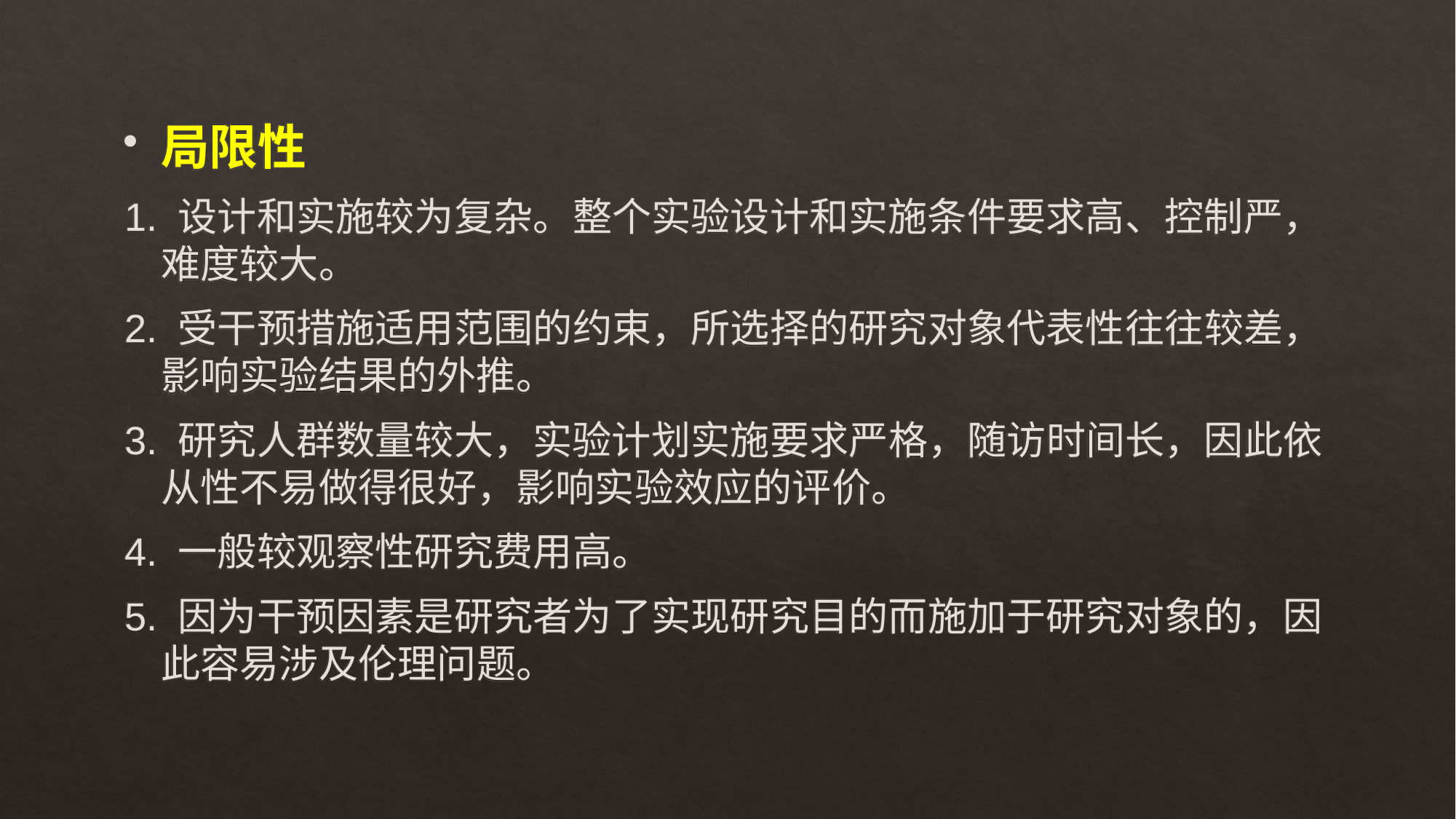

局限性
1. 设计和实施较为复杂。整个实验设计和实施条件要求高、控制严，难度较大。
2. 受干预措施适用范围的约束，所选择的研究对象代表性往往较差，影响实验结果的外推。
3. 研究人群数量较大，实验计划实施要求严格，随访时间长，因此依从性不易做得很好，影响实验效应的评价。
4. 一般较观察性研究费用高。
5. 因为干预因素是研究者为了实现研究目的而施加于研究对象的，因此容易涉及伦理问题。